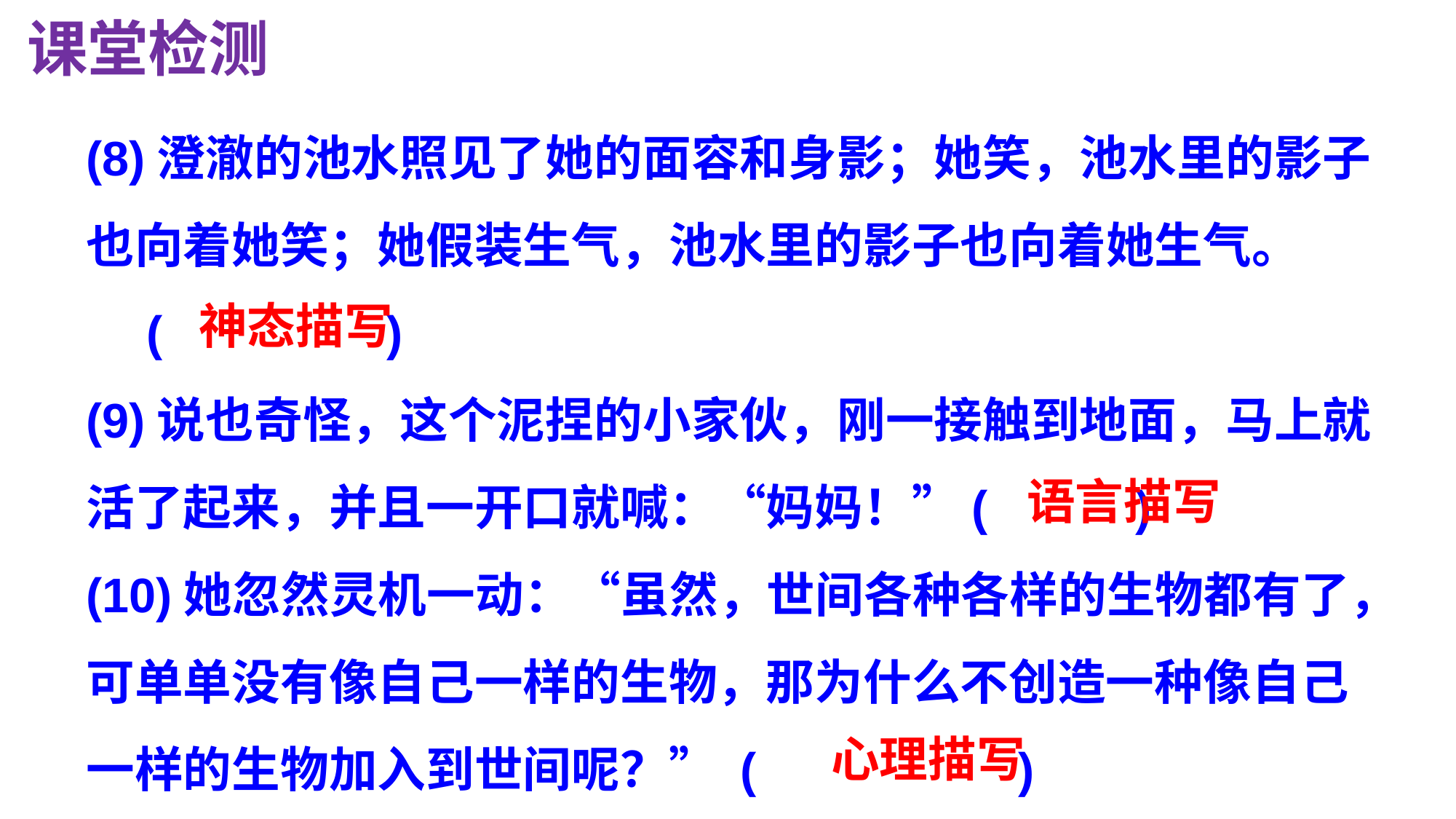

课堂检测
(8)澄澈的池水照见了她的面容和身影；她笑，池水里的影子也向着她笑；她假装生气，池水里的影子也向着她生气。
　(　　　     )
(9)说也奇怪，这个泥捏的小家伙，刚一接触到地面，马上就活了起来，并且一开口就喊：“妈妈！”(           )
(10)她忽然灵机一动：“虽然，世间各种各样的生物都有了，可单单没有像自己一样的生物，那为什么不创造一种像自己一样的生物加入到世间呢？” (　　　　    )
  神态描写
  语言描写
 心理描写